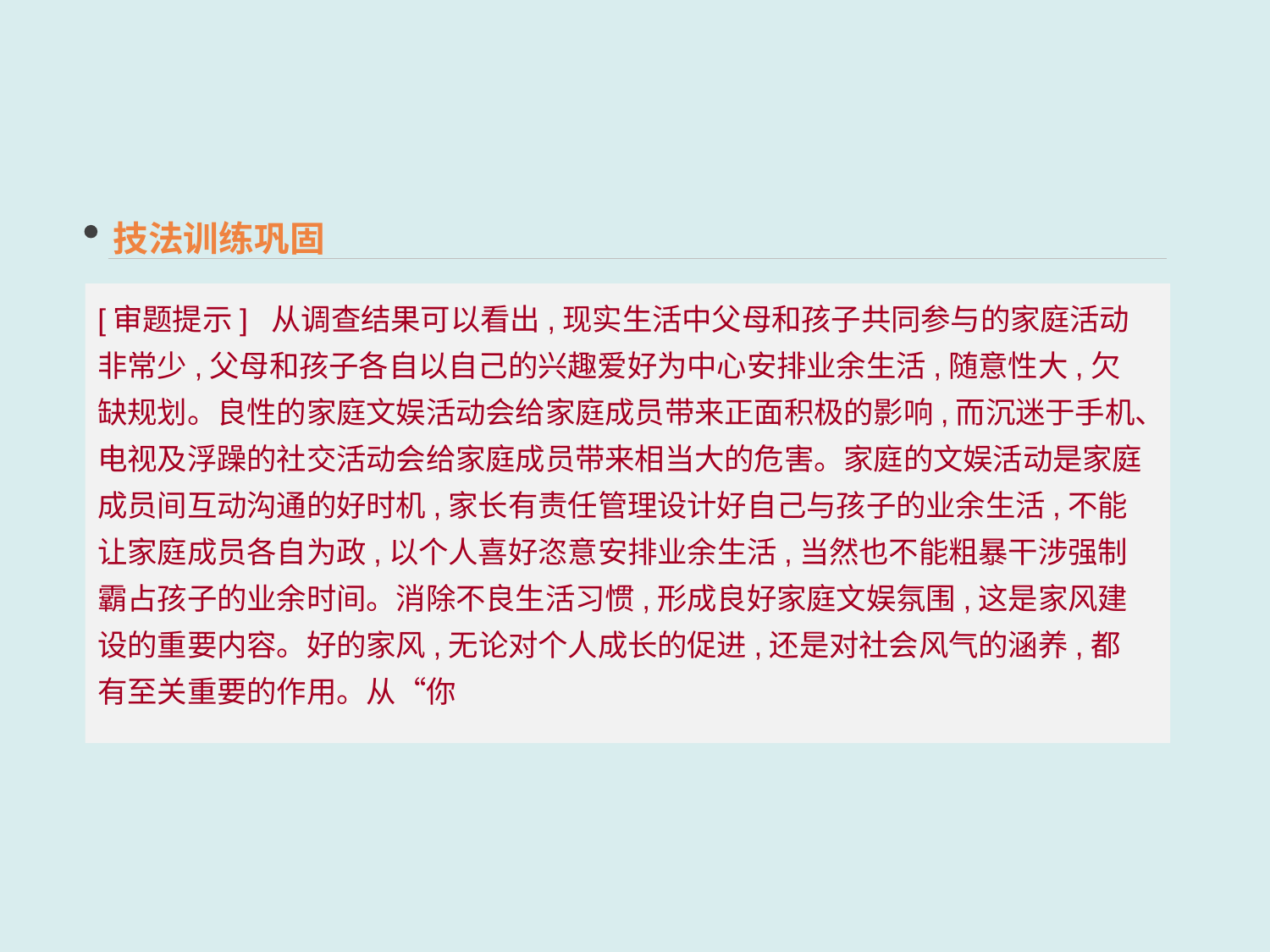

技法训练巩固

[审题提示]  从调查结果可以看出,现实生活中父母和孩子共同参与的家庭活动非常少,父母和孩子各自以自己的兴趣爱好为中心安排业余生活,随意性大,欠缺规划。良性的家庭文娱活动会给家庭成员带来正面积极的影响,而沉迷于手机、电视及浮躁的社交活动会给家庭成员带来相当大的危害。家庭的文娱活动是家庭成员间互动沟通的好时机,家长有责任管理设计好自己与孩子的业余生活,不能让家庭成员各自为政,以个人喜好恣意安排业余生活,当然也不能粗暴干涉强制霸占孩子的业余时间。消除不良生活习惯,形成良好家庭文娱氛围,这是家风建设的重要内容。好的家风,无论对个人成长的促进,还是对社会风气的涵养,都有至关重要的作用。从“你